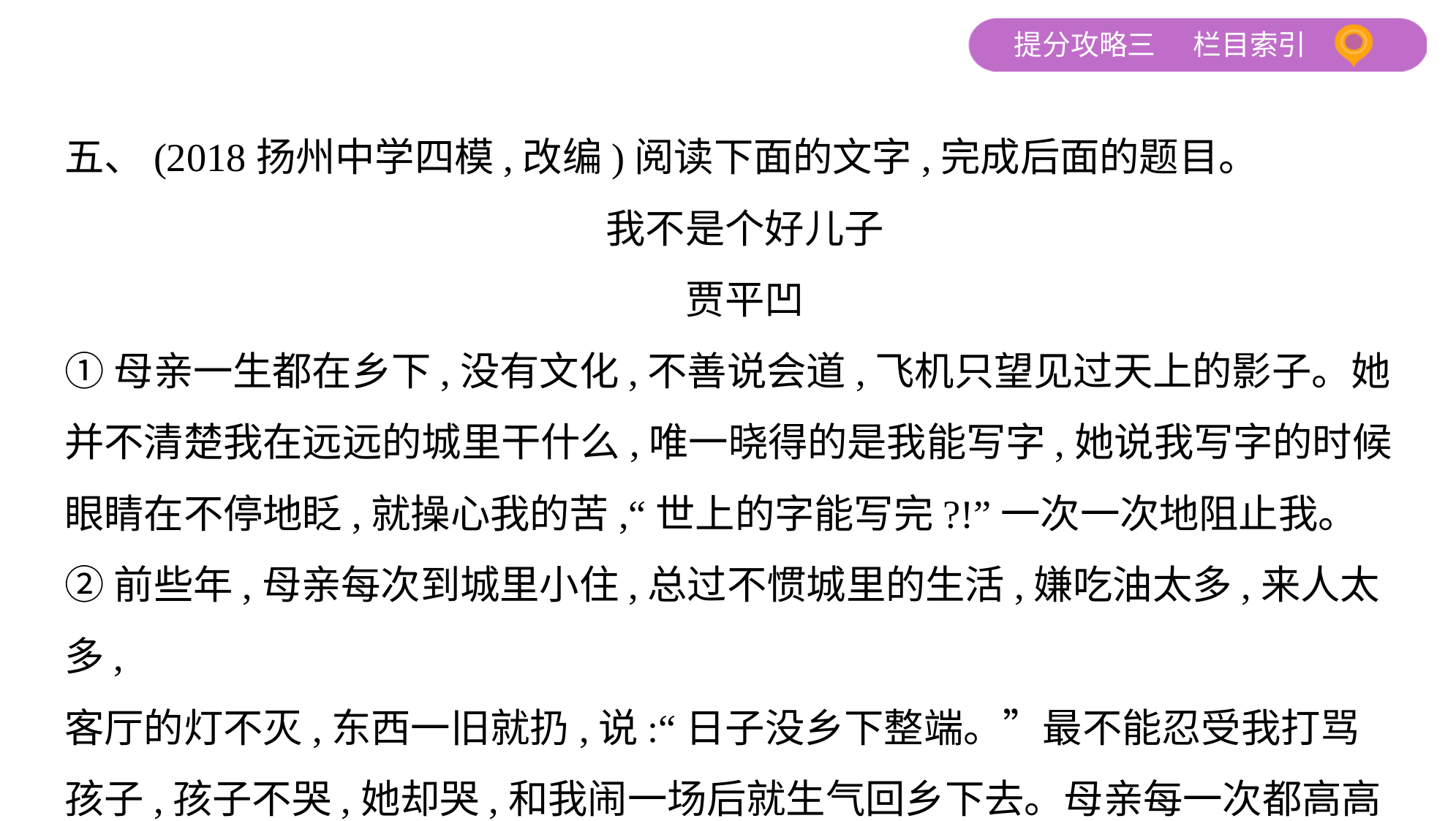

五、(2018扬州中学四模,改编)阅读下面的文字,完成后面的题目。
我不是个好儿子
贾平凹
①母亲一生都在乡下,没有文化,不善说会道,飞机只望见过天上的影子。她
并不清楚我在远远的城里干什么,唯一晓得的是我能写字,她说我写字的时候
眼睛在不停地眨,就操心我的苦,“世上的字能写完?!”一次一次地阻止我。
②前些年,母亲每次到城里小住,总过不惯城里的生活,嫌吃油太多,来人太多,
客厅的灯不灭,东西一旧就扔,说:“日子没乡下整端。”最不能忍受我打骂
孩子,孩子不哭,她却哭,和我闹一场后就生气回乡下去。母亲每一次都高高